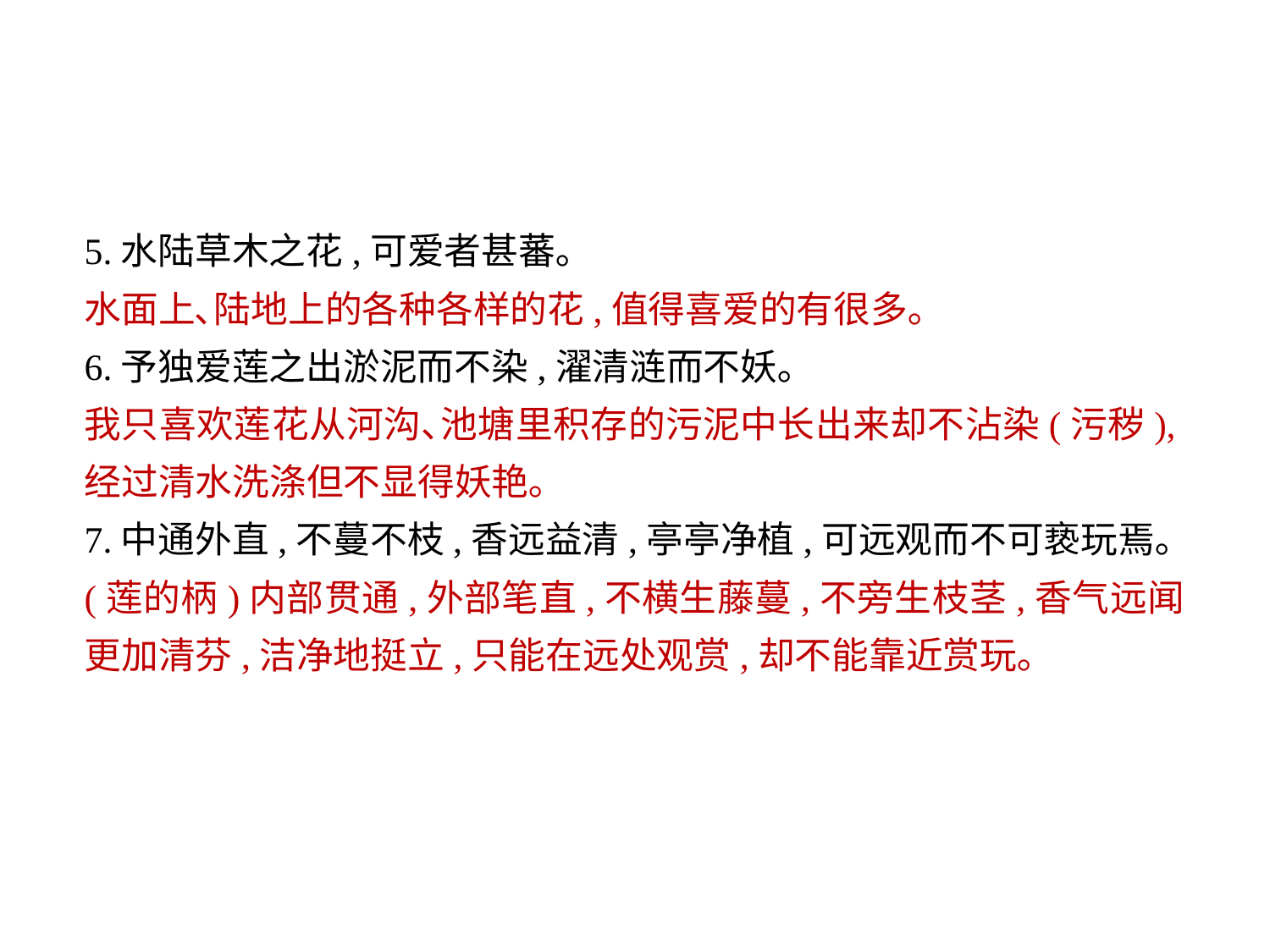

5.水陆草木之花,可爱者甚蕃｡
水面上､陆地上的各种各样的花,值得喜爱的有很多｡
6.予独爱莲之出淤泥而不染,濯清涟而不妖｡
我只喜欢莲花从河沟､池塘里积存的污泥中长出来却不沾染(污秽),经过清水洗涤但不显得妖艳｡
7.中通外直,不蔓不枝,香远益清,亭亭净植,可远观而不可亵玩焉｡
(莲的柄)内部贯通,外部笔直,不横生藤蔓,不旁生枝茎,香气远闻更加清芬,洁净地挺立,只能在远处观赏,却不能靠近赏玩｡